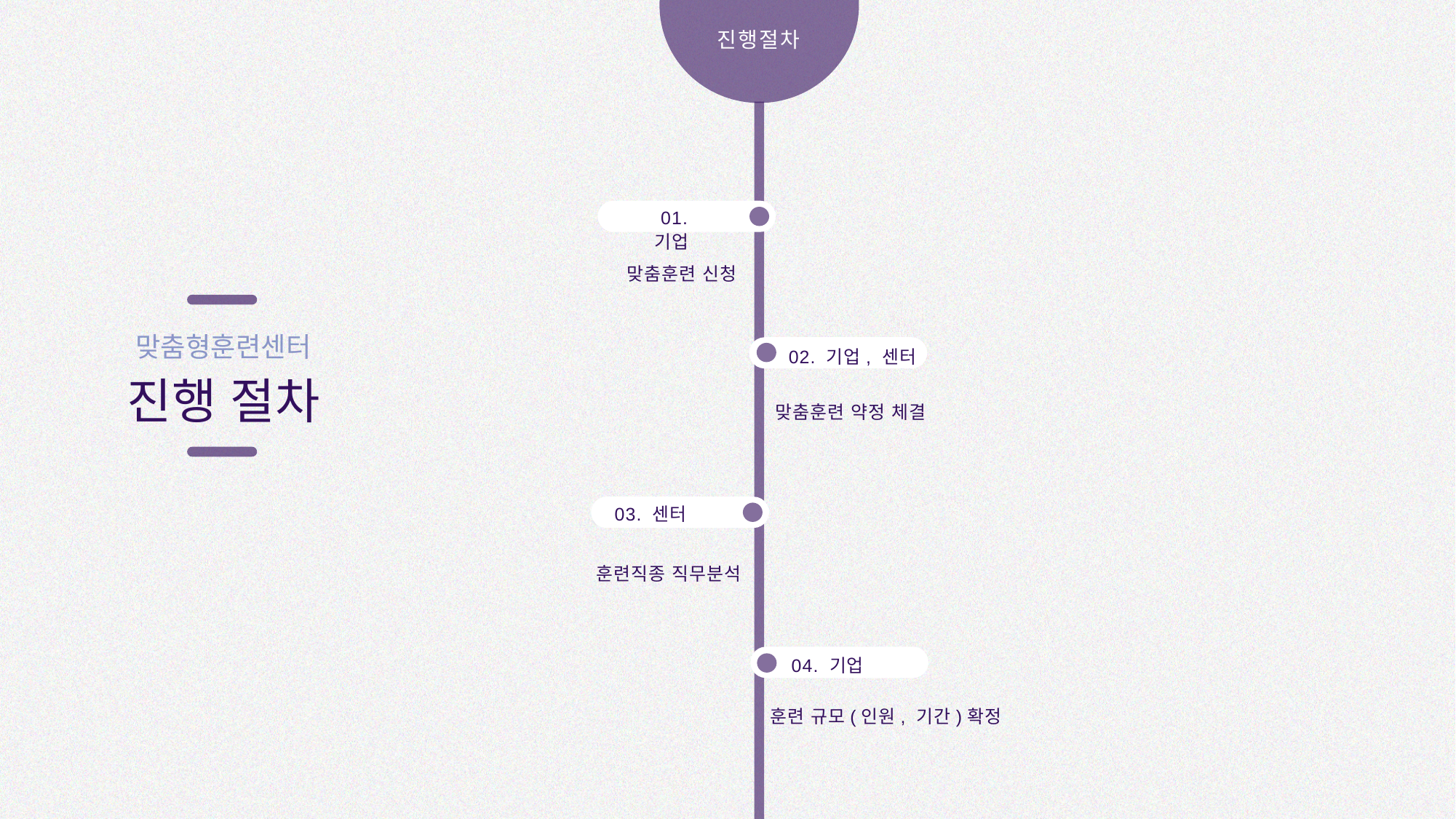

진행절차

맞춤훈련 신청

02. 기업, 센터

맞춤훈련 약정 체결
03. 센터

훈련직종 직무분석

04. 기업

훈련 규모(인원, 기간)확정
01. 기업
맞춤형훈련센터
진행 절차